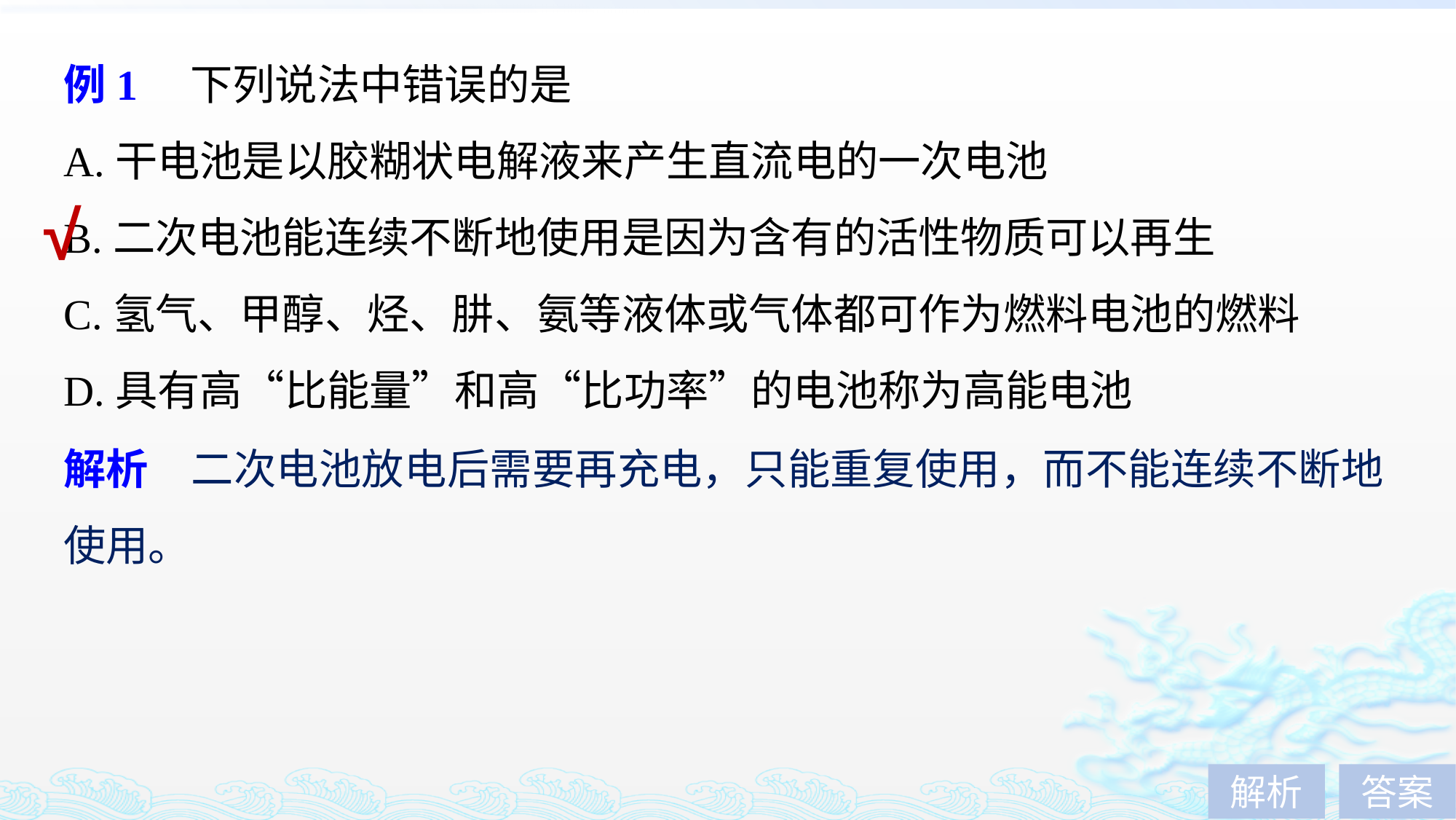

例1　下列说法中错误的是
A.干电池是以胶糊状电解液来产生直流电的一次电池
B.二次电池能连续不断地使用是因为含有的活性物质可以再生
C.氢气、甲醇、烃、肼、氨等液体或气体都可作为燃料电池的燃料
D.具有高“比能量”和高“比功率”的电池称为高能电池
√
解析　二次电池放电后需要再充电，只能重复使用，而不能连续不断地使用。
解析
答案